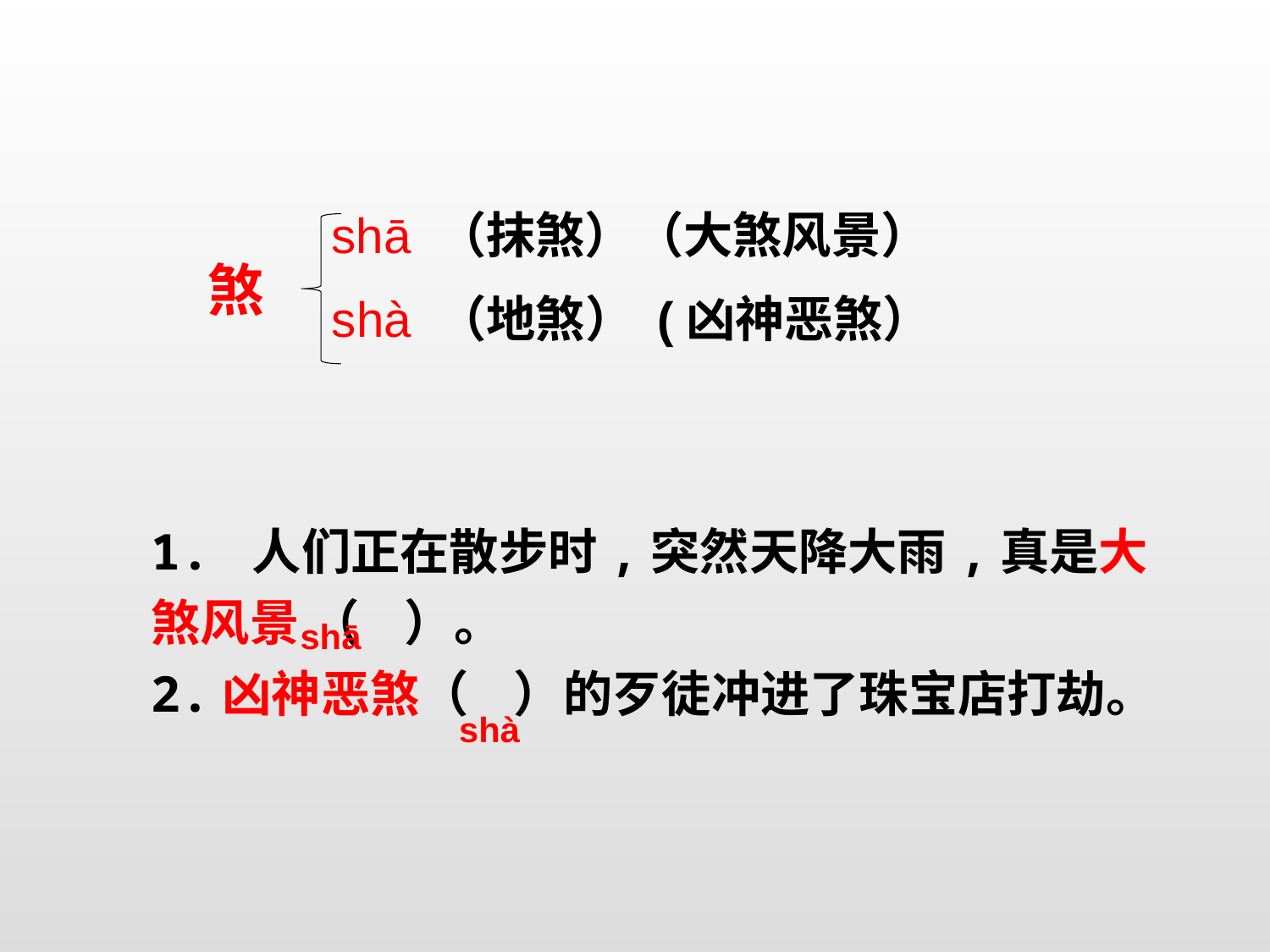

shā （抹煞）（大煞风景）
   shà （地煞） (凶神恶煞）

煞
1. 人们正在散步时,突然天降大雨,真是大煞风景 （    ）。
2.凶神恶煞（    ）的歹徒冲进了珠宝店打劫。
shā
shà